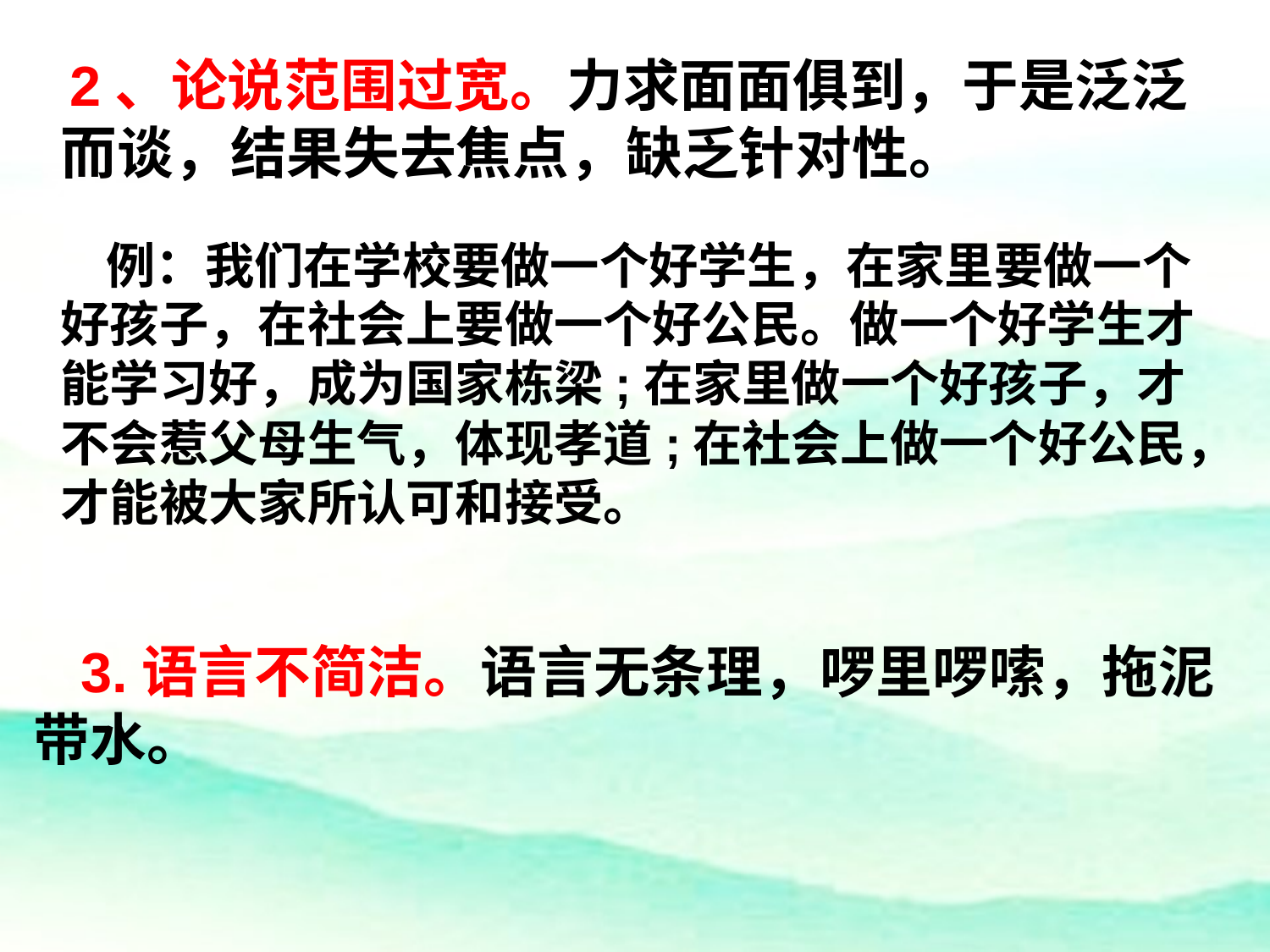

2、论说范围过宽。力求面面俱到，于是泛泛而谈，结果失去焦点，缺乏针对性。
   例：我们在学校要做一个好学生，在家里要做一个好孩子，在社会上要做一个好公民。做一个好学生才能学习好，成为国家栋梁;在家里做一个好孩子，才不会惹父母生气，体现孝道;在社会上做一个好公民，才能被大家所认可和接受。
    3.语言不简洁。语言无条理，啰里啰嗦，拖泥带水。